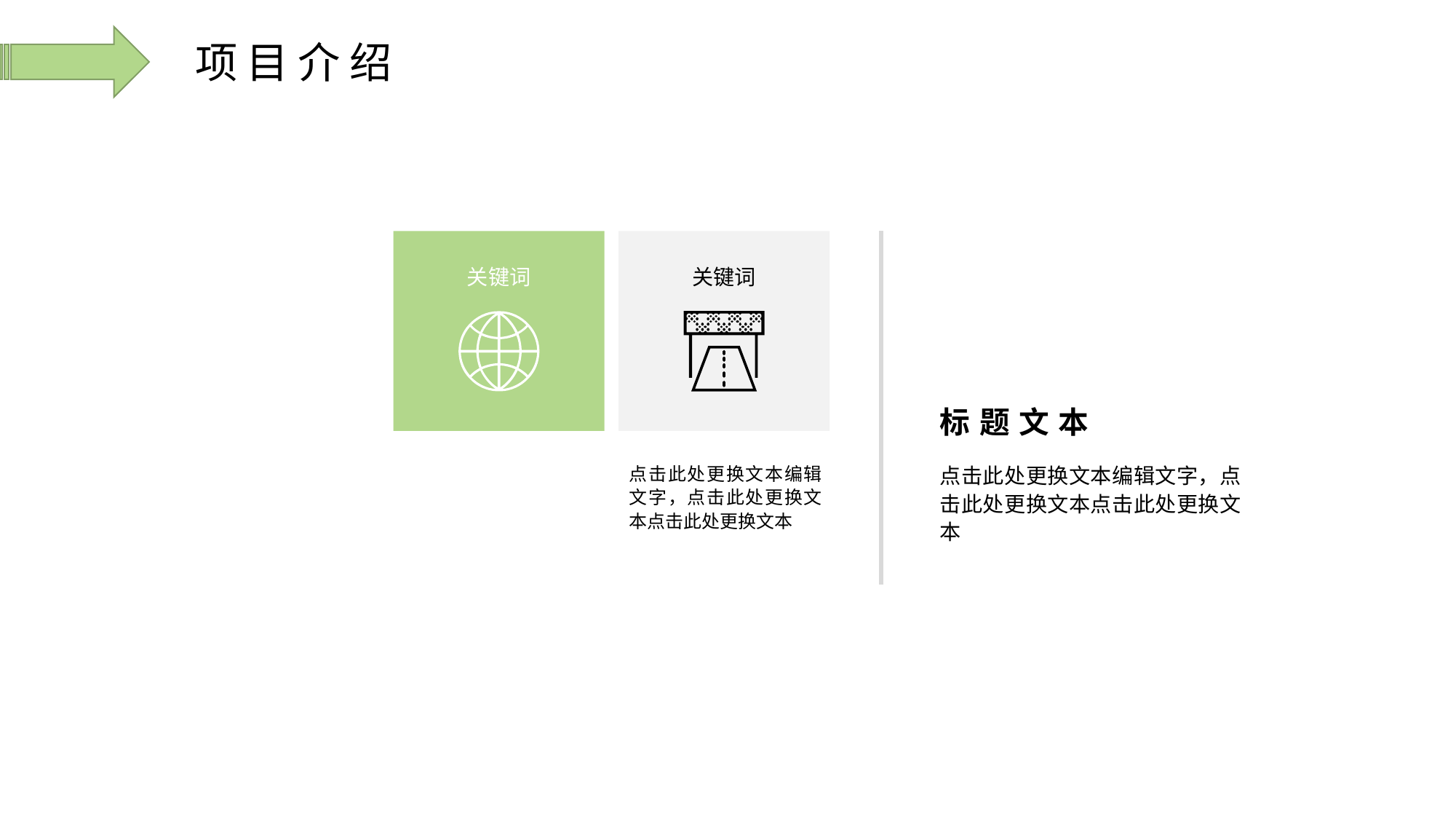

项目介绍

关键词
关键词

标题文本
点击此处更换文本编辑文字，点击此处更换文本点击此处更换文本
点击此处更换文本编辑文字，点击此处更换文本点击此处更换文本